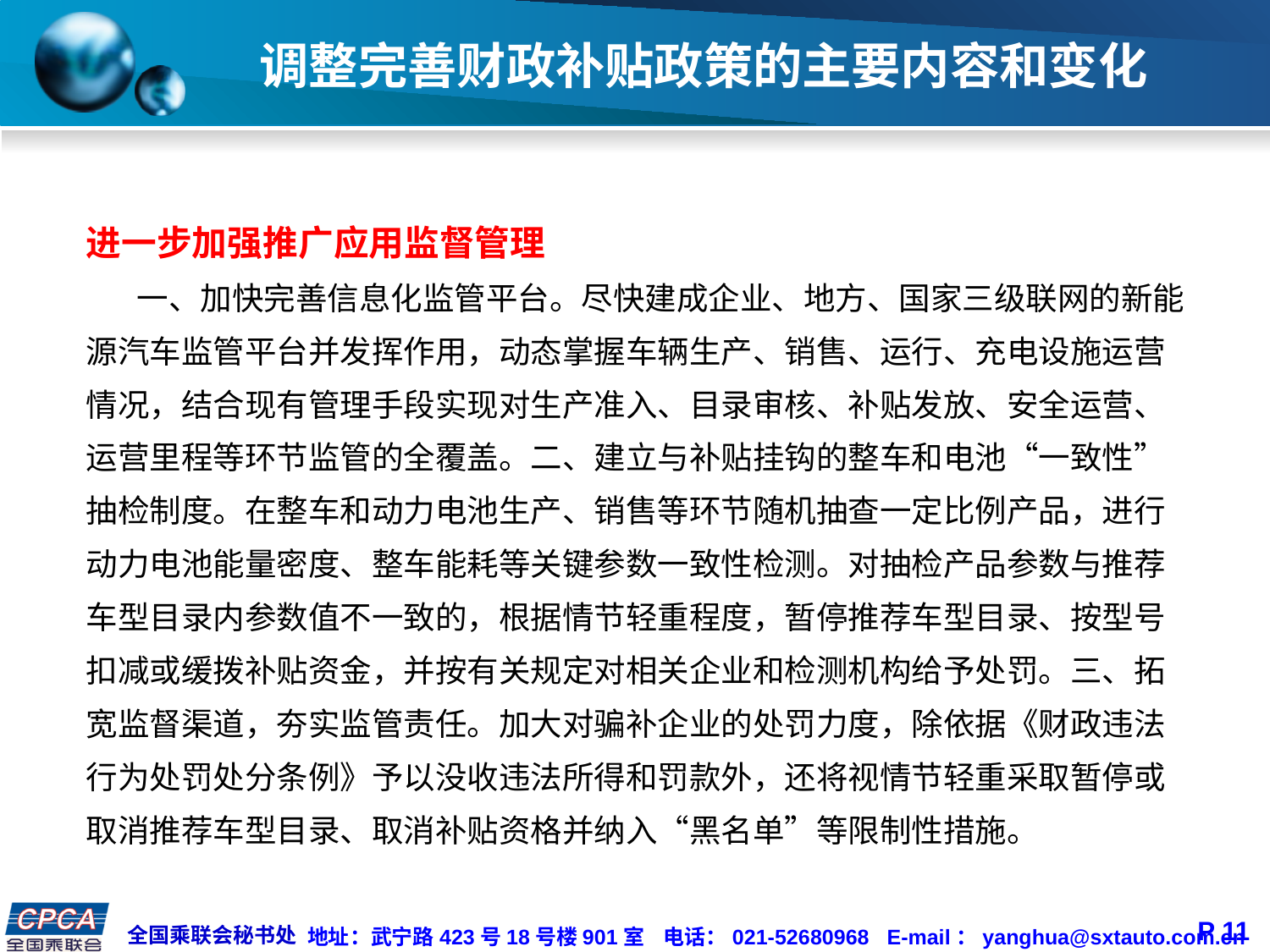

# 调整完善财政补贴政策的主要内容和变化
进一步加强推广应用监督管理
      一、加快完善信息化监管平台。尽快建成企业、地方、国家三级联网的新能源汽车监管平台并发挥作用，动态掌握车辆生产、销售、运行、充电设施运营情况，结合现有管理手段实现对生产准入、目录审核、补贴发放、安全运营、运营里程等环节监管的全覆盖。二、建立与补贴挂钩的整车和电池“一致性”抽检制度。在整车和动力电池生产、销售等环节随机抽查一定比例产品，进行动力电池能量密度、整车能耗等关键参数一致性检测。对抽检产品参数与推荐车型目录内参数值不一致的，根据情节轻重程度，暂停推荐车型目录、按型号扣减或缓拨补贴资金，并按有关规定对相关企业和检测机构给予处罚。三、拓宽监督渠道，夯实监管责任。加大对骗补企业的处罚力度，除依据《财政违法行为处罚处分条例》予以没收违法所得和罚款外，还将视情节轻重采取暂停或取消推荐车型目录、取消补贴资格并纳入“黑名单”等限制性措施。